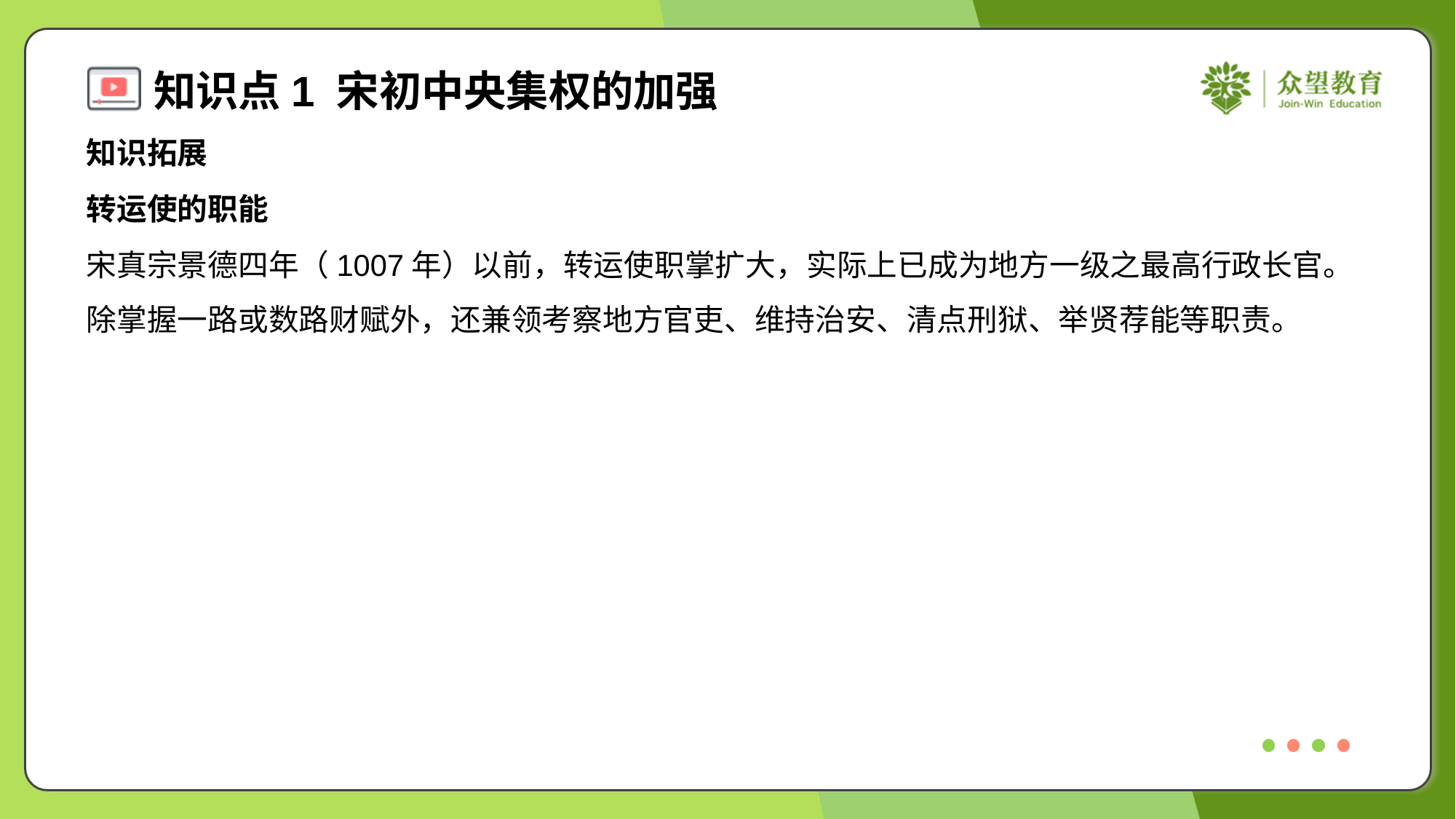

知识拓展
转运使的职能
宋真宗景德四年（1007年）以前，转运使职掌扩大，实际上已成为地方一级之最高行政长官。
除掌握一路或数路财赋外，还兼领考察地方官吏、维持治安、清点刑狱、举贤荐能等职责。